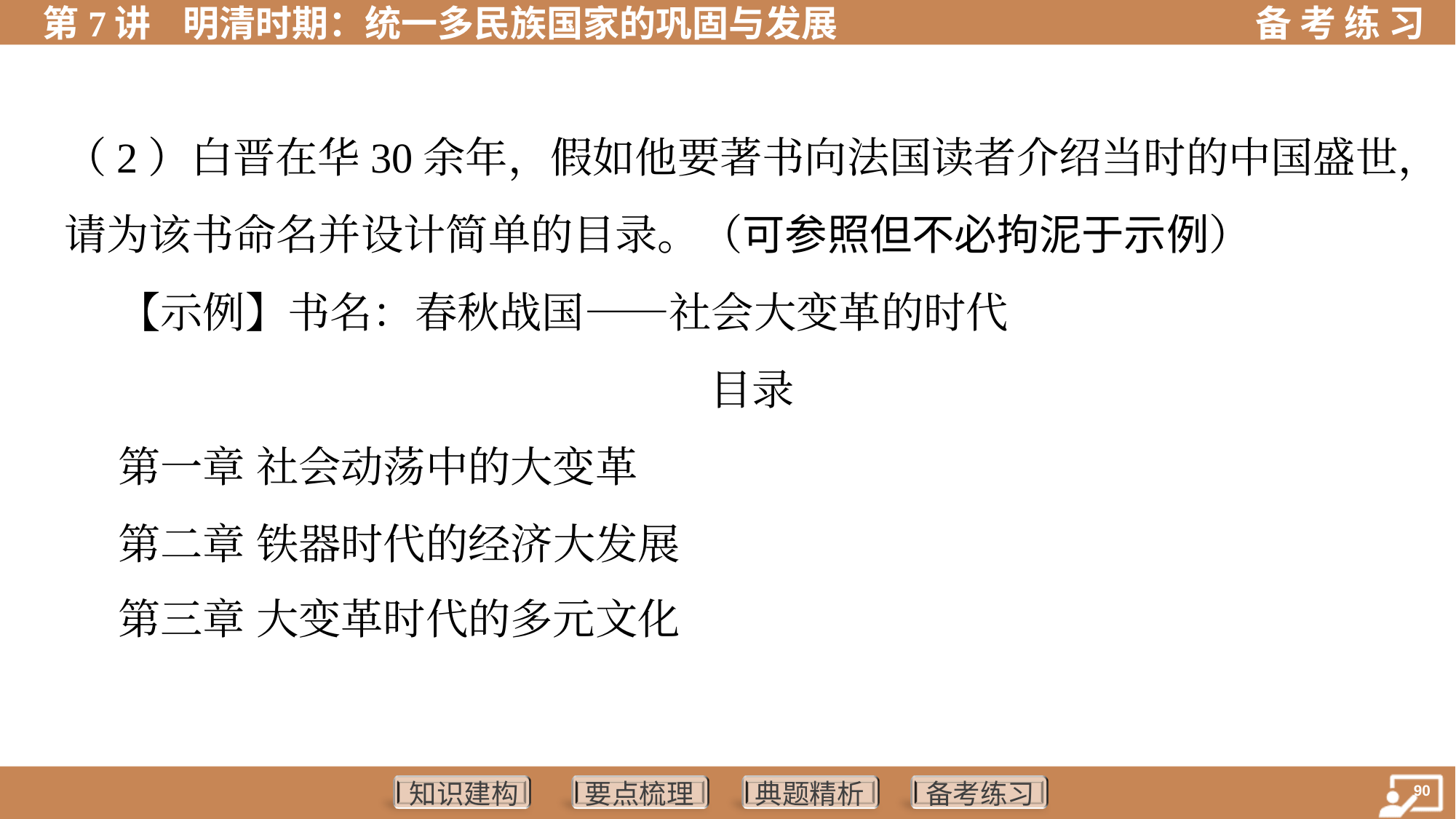

（2）白晋在华30余年，假如他要著书向法国读者介绍当时的中国盛世，
请为该书命名并设计简单的目录。（可参照但不必拘泥于示例）
    【示例】书名：春秋战国——社会大变革的时代
目录
    第一章 社会动荡中的大变革
    第二章 铁器时代的经济大发展
    第三章 大变革时代的多元文化